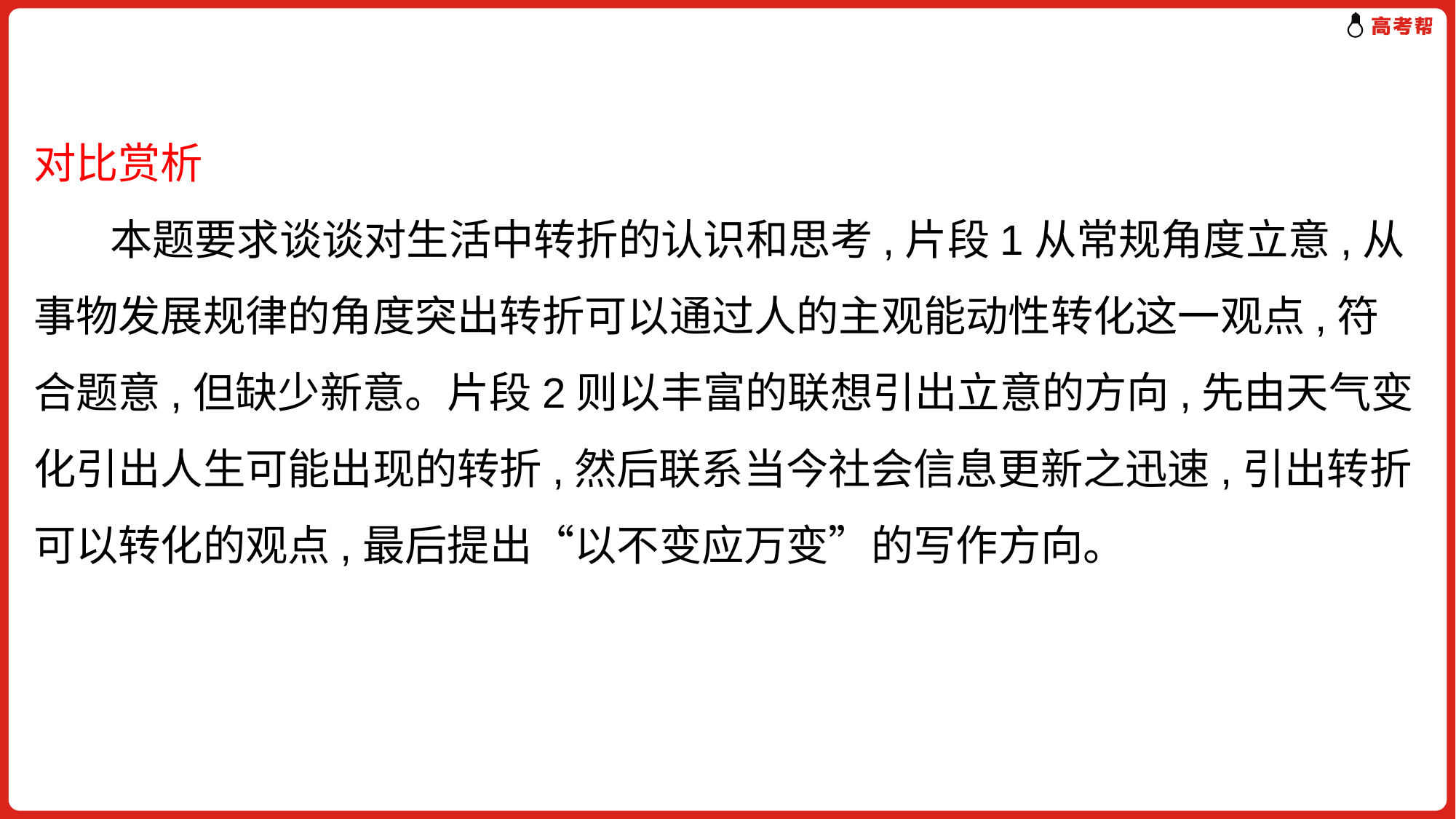

对比赏析
       本题要求谈谈对生活中转折的认识和思考,片段1从常规角度立意,从事物发展规律的角度突出转折可以通过人的主观能动性转化这一观点,符合题意,但缺少新意。片段2则以丰富的联想引出立意的方向,先由天气变化引出人生可能出现的转折,然后联系当今社会信息更新之迅速,引出转折可以转化的观点,最后提出“以不变应万变”的写作方向。